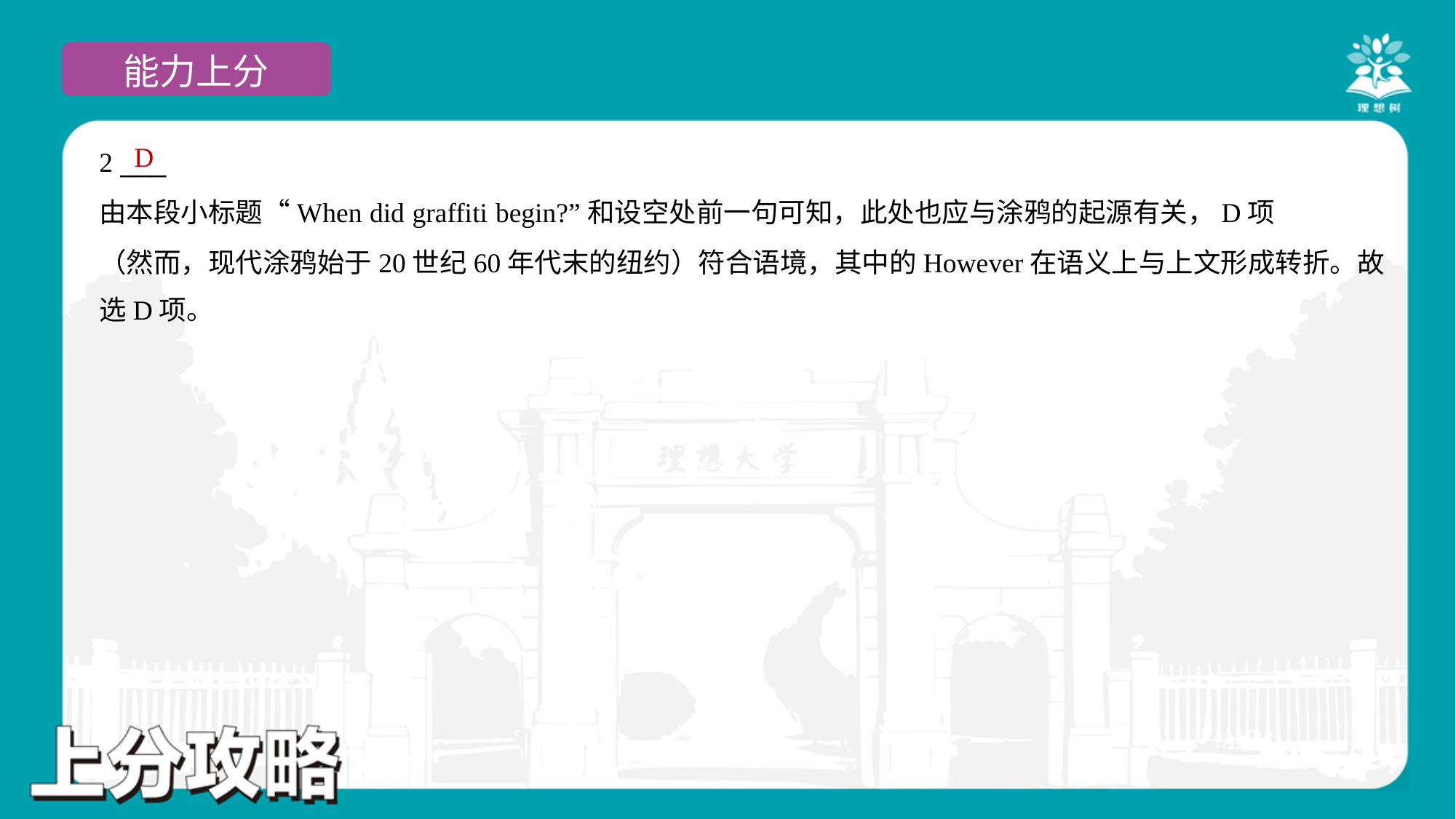

D
2 ___
由本段小标题“When did graffiti begin?”和设空处前一句可知，此处也应与涂鸦的起源有关，D项
（然而，现代涂鸦始于20世纪60年代末的纽约）符合语境，其中的However在语义上与上文形成转折。故
选D项。